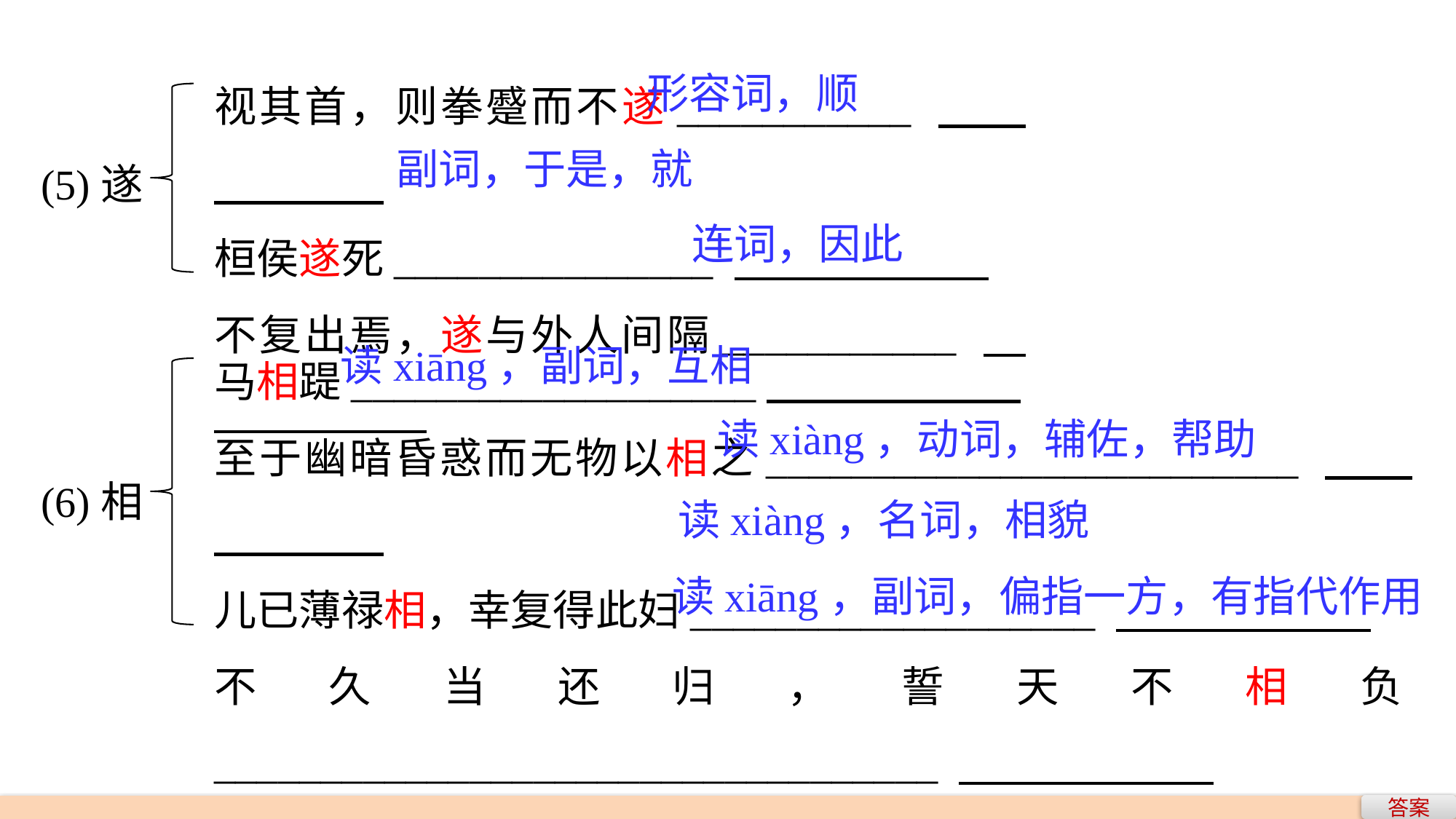

视其首，则拳蹙而不遂___________
桓侯遂死_______________
不复出焉，遂与外人间隔___________
形容词，顺

(5)遂
副词，于是，就
连词，因此
马相踶___________________
至于幽暗昏惑而无物以相之_________________________
儿已薄禄相，幸复得此妇___________________
不久当还归，誓天不相负__________________________________
读xiāng，副词，互相

读xiàng，动词，辅佐，帮助
(6)相
读xiàng，名词，相貌
读xiāng，副词，偏指一方，有指代作用
答案